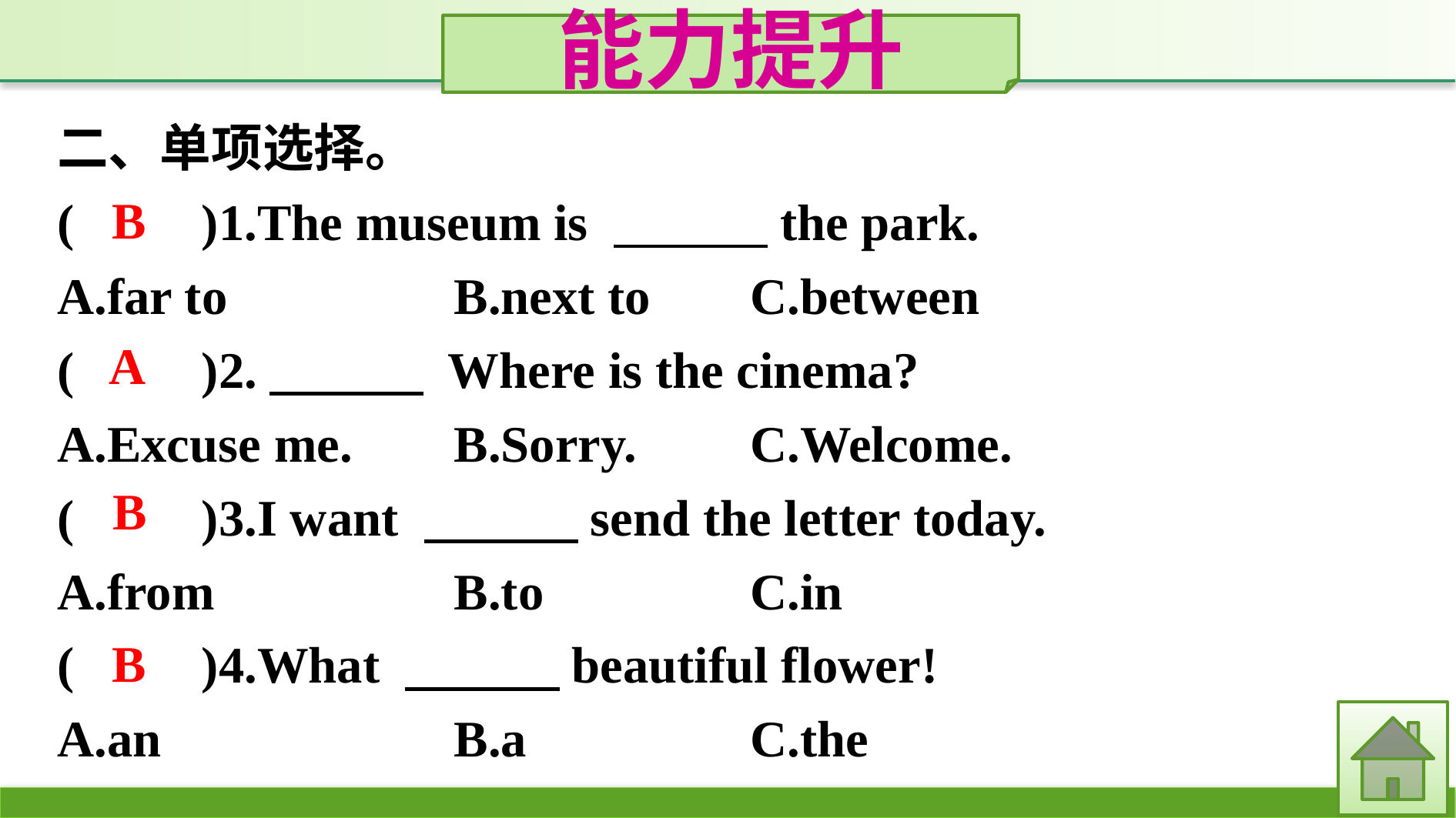

能力提升
二、单项选择。
(　　)1.The museum is 　　　the park.
A.far to　　　	B.next to　	C.between
(　　)2.　　　 Where is the cinema?
A.Excuse me.	B.Sorry.	C.Welcome.
(　　)3.I want 　　　send the letter today.
A.from		B.to			C.in
(　　)4.What 　　　beautiful flower!
A.an			B.a			C.the
B
A
B
B